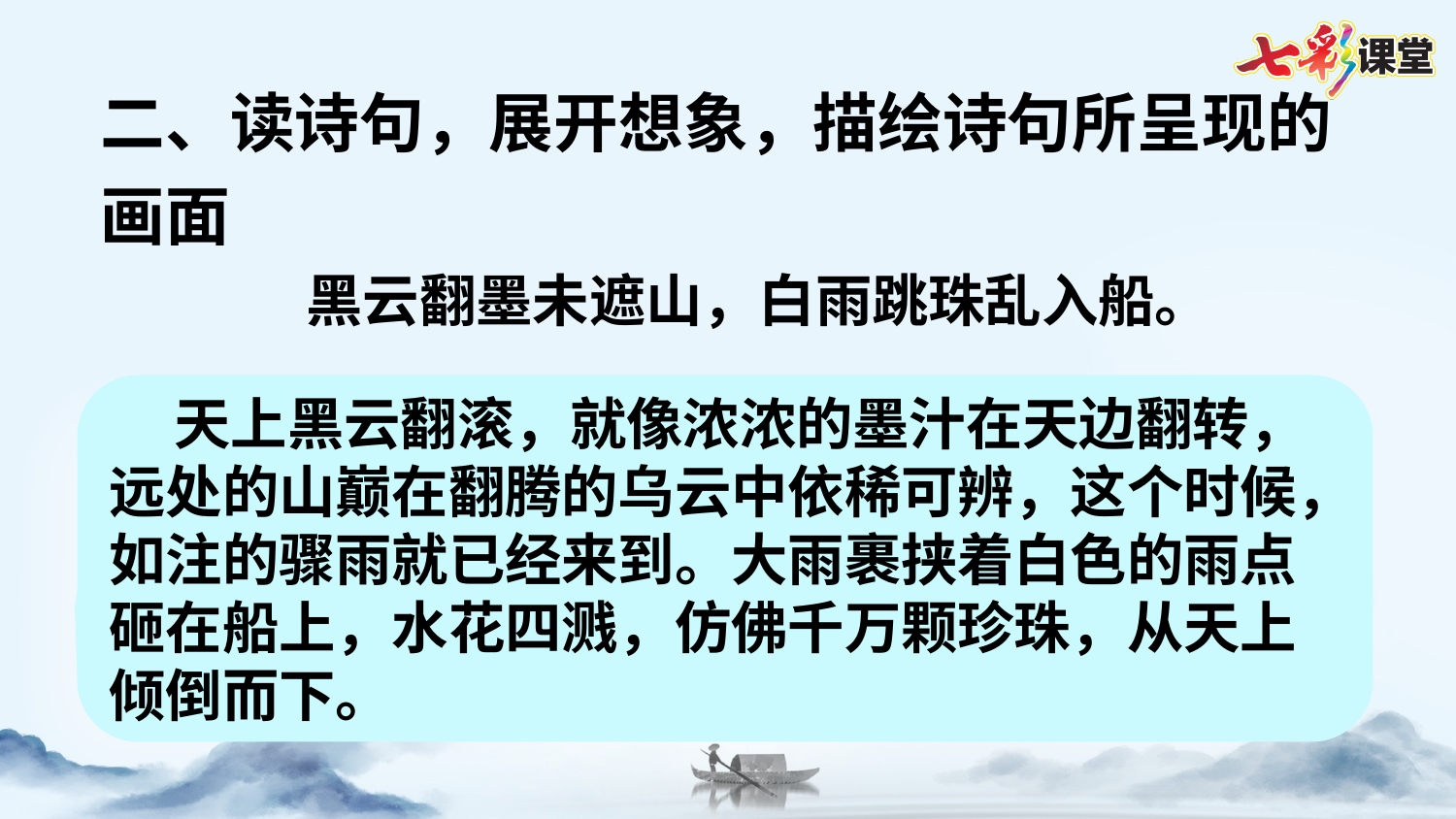

二、读诗句，展开想象，描绘诗句所呈现的画面
黑云翻墨未遮山，白雨跳珠乱入船。
    天上黑云翻滚，就像浓浓的墨汁在天边翻转，远处的山巅在翻腾的乌云中依稀可辨，这个时候，如注的骤雨就已经来到。大雨裹挟着白色的雨点砸在船上，水花四溅，仿佛千万颗珍珠，从天上倾倒而下。